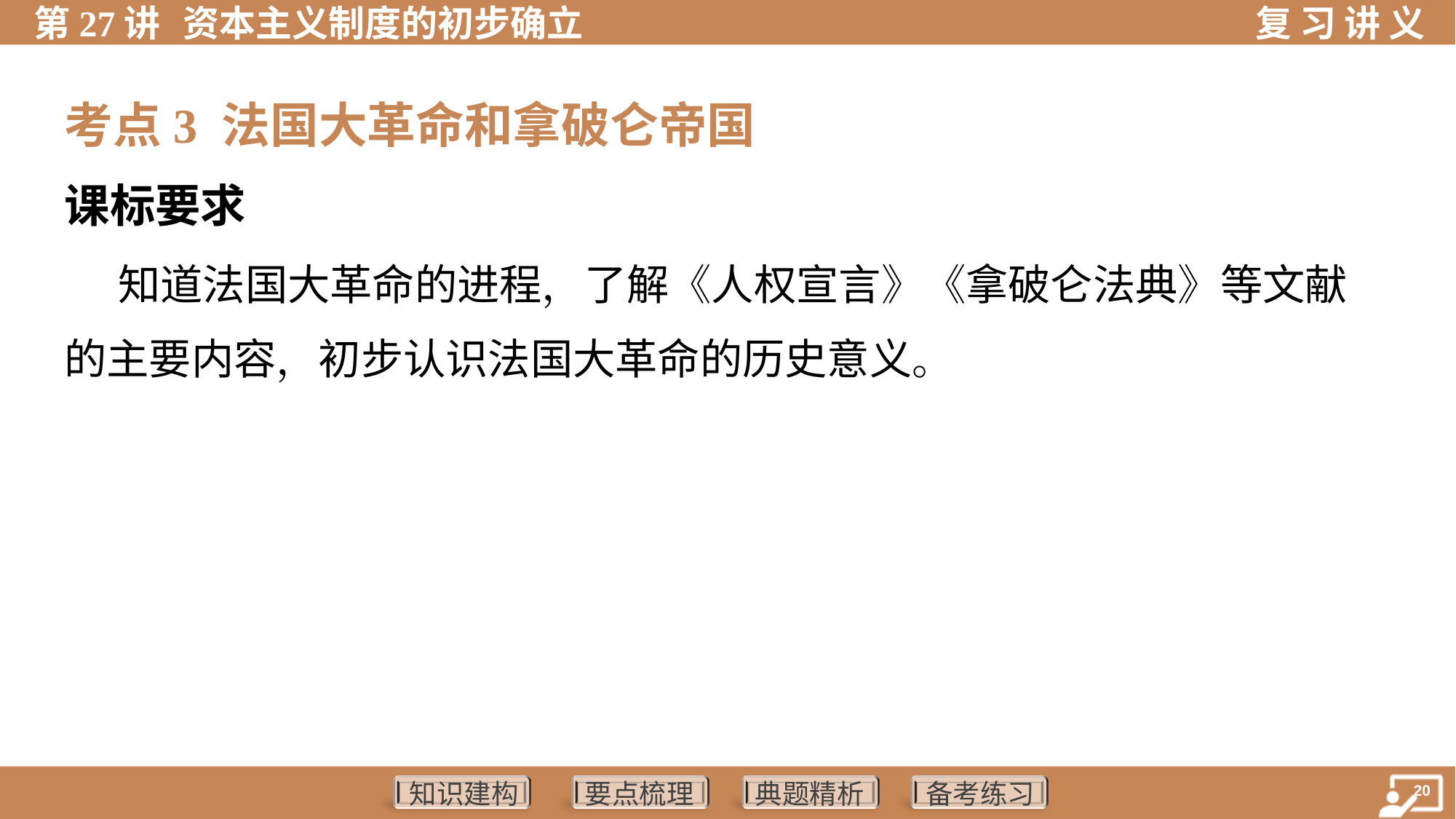

考点3 法国大革命和拿破仑帝国
课标要求
    知道法国大革命的进程，了解《人权宣言》《拿破仑法典》等文献
的主要内容，初步认识法国大革命的历史意义。